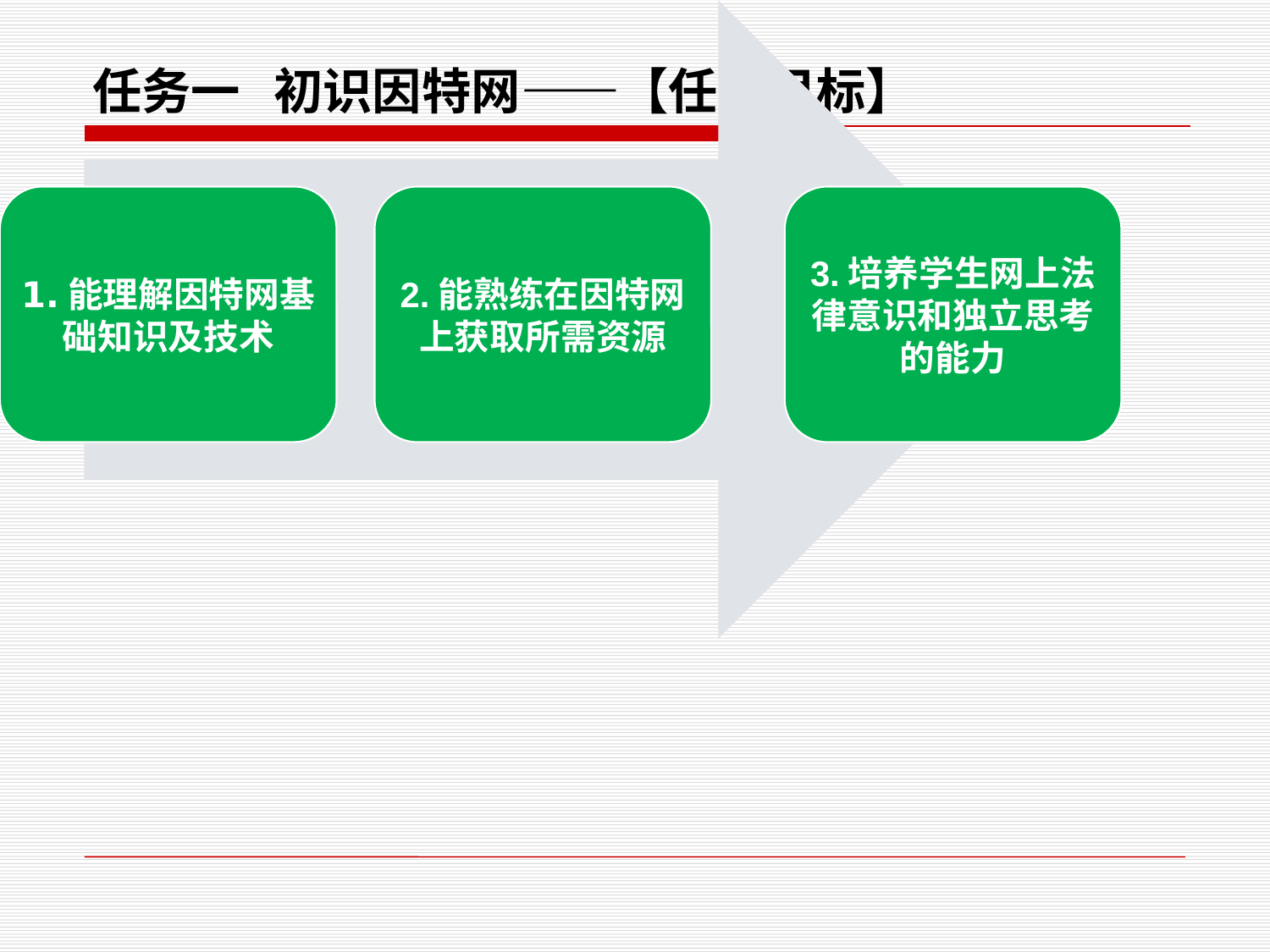

任务一   初识因特网——【任务目标】
1.能理解因特网基础知识及技术
2.能熟练在因特网上获取所需资源
3.培养学生网上法律意识和独立思考的能力
3